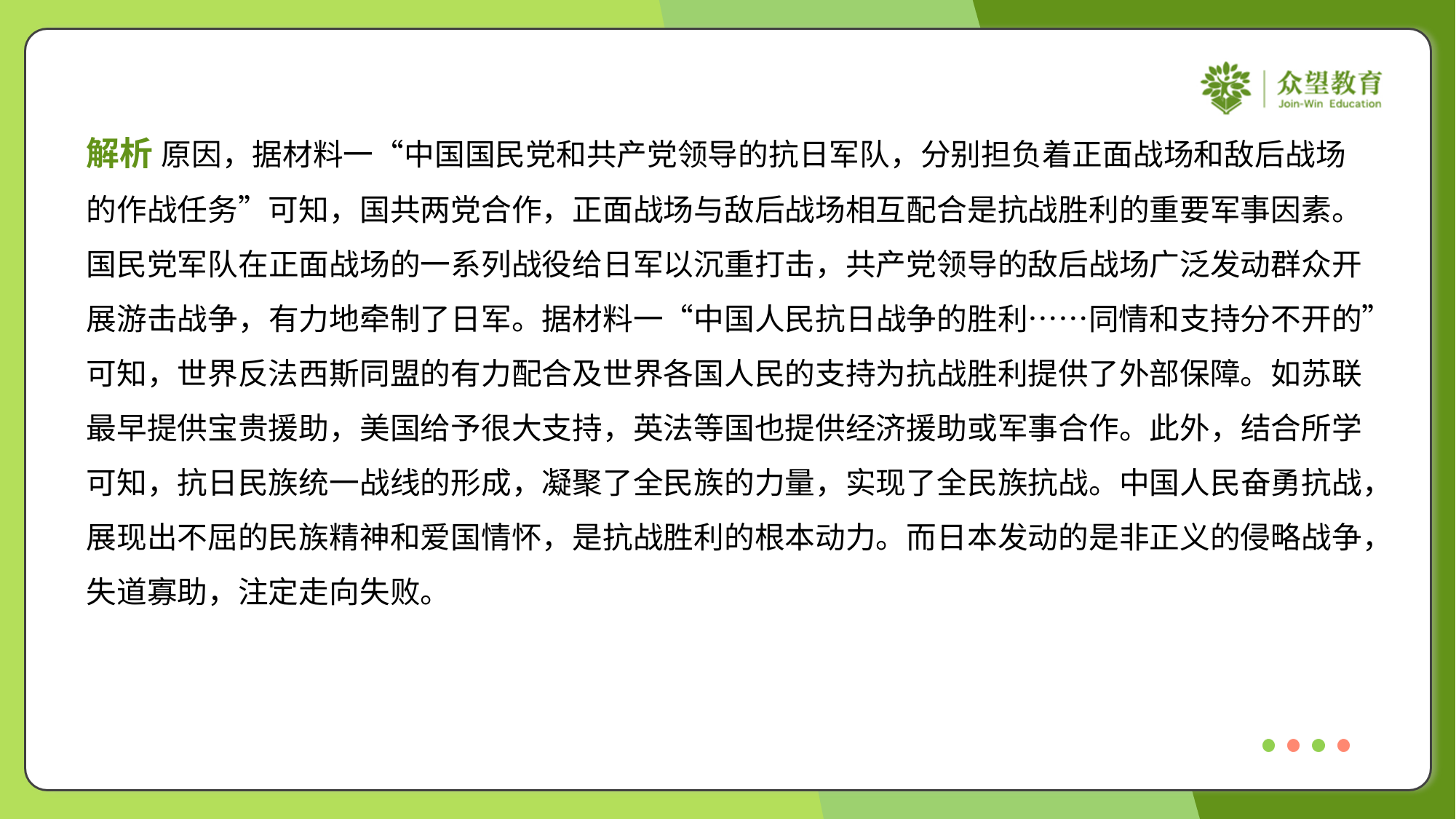

解析 原因，据材料一“中国国民党和共产党领导的抗日军队，分别担负着正面战场和敌后战场
的作战任务”可知，国共两党合作，正面战场与敌后战场相互配合是抗战胜利的重要军事因素。
国民党军队在正面战场的一系列战役给日军以沉重打击，共产党领导的敌后战场广泛发动群众开
展游击战争，有力地牵制了日军。据材料一“中国人民抗日战争的胜利……同情和支持分不开的”
可知，世界反法西斯同盟的有力配合及世界各国人民的支持为抗战胜利提供了外部保障。如苏联
最早提供宝贵援助，美国给予很大支持，英法等国也提供经济援助或军事合作。此外，结合所学
可知，抗日民族统一战线的形成，凝聚了全民族的力量，实现了全民族抗战。中国人民奋勇抗战，
展现出不屈的民族精神和爱国情怀，是抗战胜利的根本动力。而日本发动的是非正义的侵略战争，
失道寡助，注定走向失败。